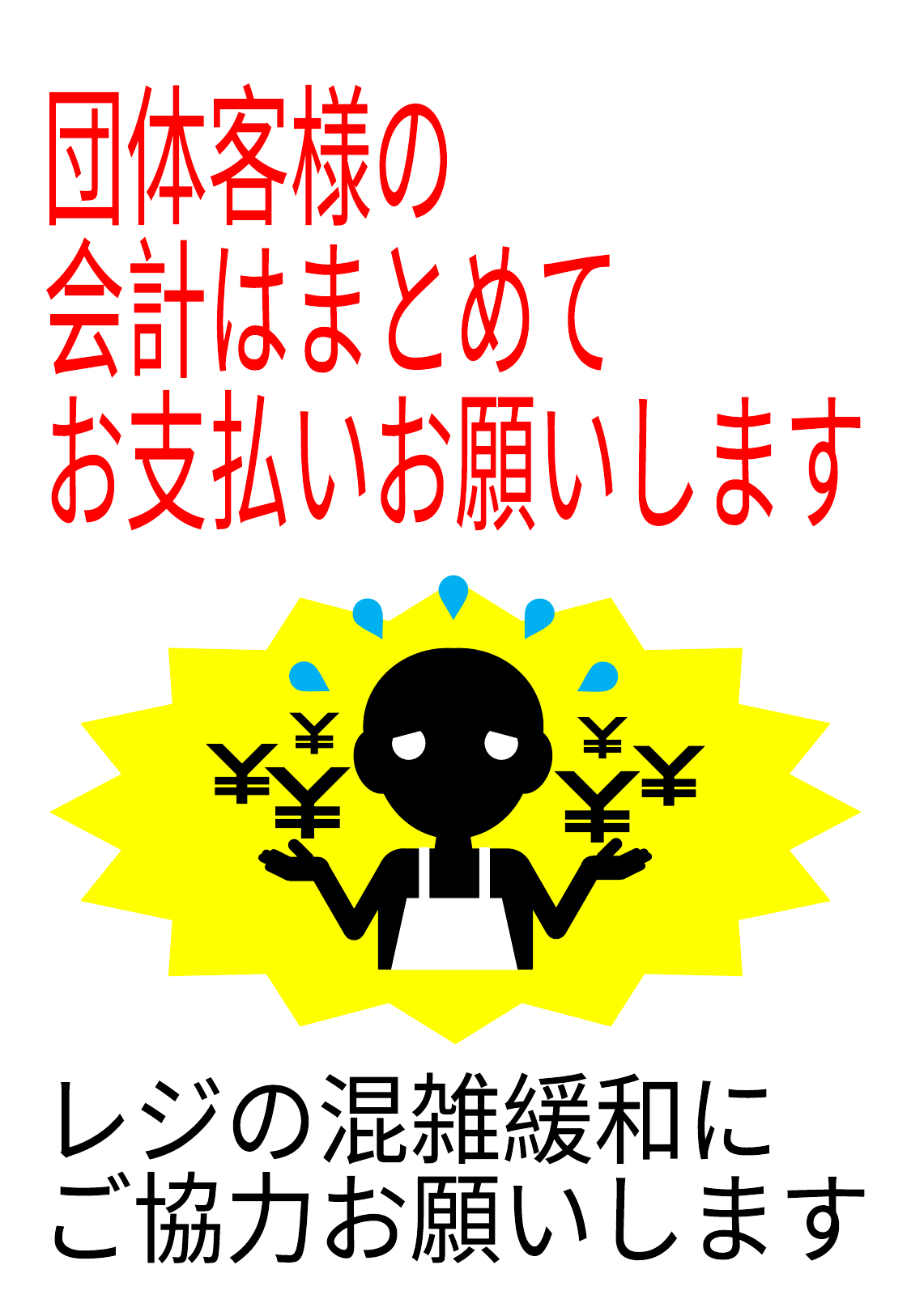

団体客様の
会計はまとめて
お支払いお願いします

レジの混雑緩和に
ご協力お願いします